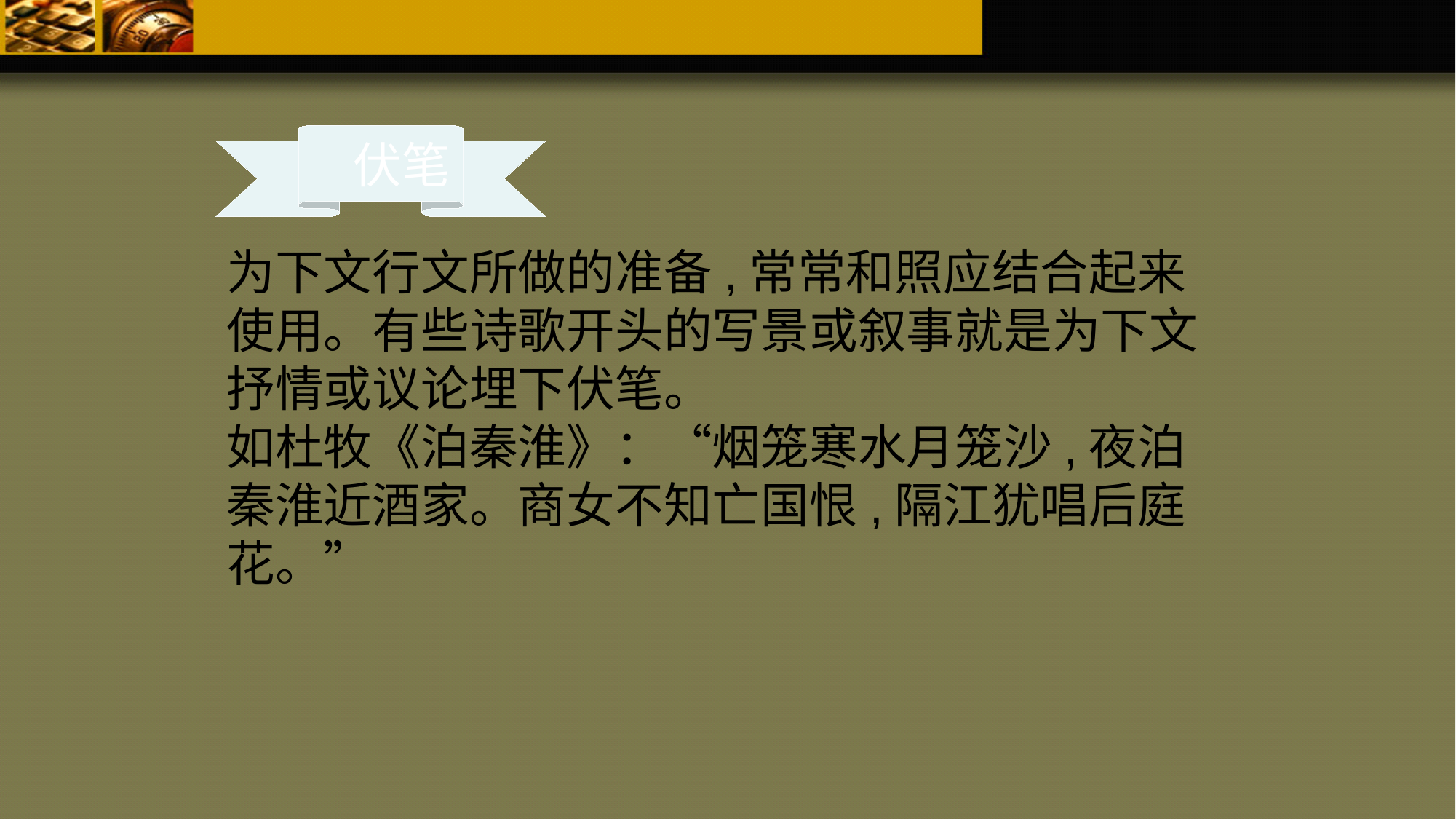

伏笔
为下文行文所做的准备,常常和照应结合起来使用。有些诗歌开头的写景或叙事就是为下文抒情或议论埋下伏笔。
如杜牧《泊秦淮》：“烟笼寒水月笼沙,夜泊秦淮近酒家。商女不知亡国恨,隔江犹唱后庭花。”